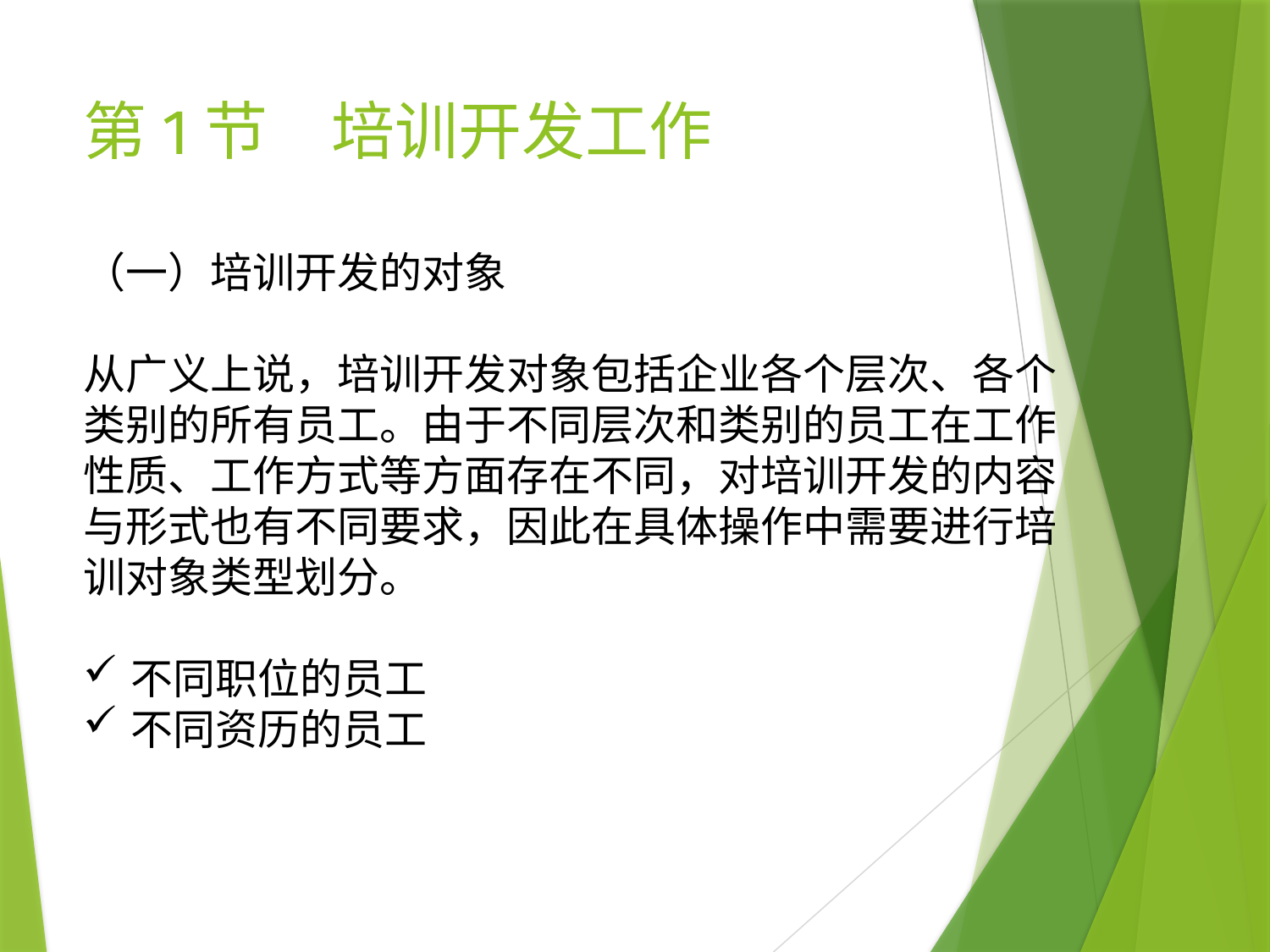

# 第1节　培训开发工作
（一）培训开发的对象

从广义上说，培训开发对象包括企业各个层次、各个类别的所有员工。由于不同层次和类别的员工在工作性质、工作方式等方面存在不同，对培训开发的内容与形式也有不同要求，因此在具体操作中需要进行培训对象类型划分。

不同职位的员工
不同资历的员工